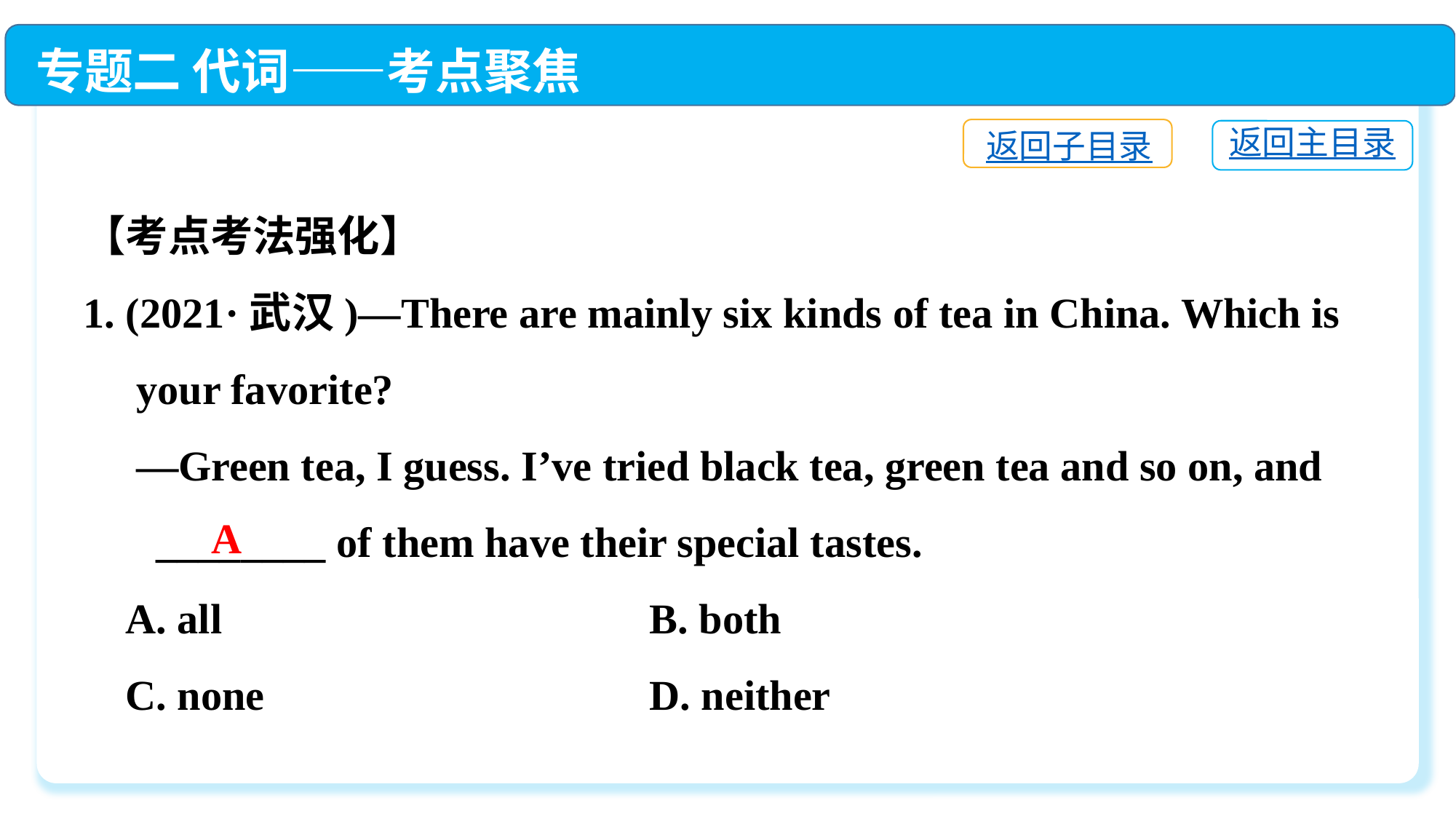

专题二 代词——考点聚焦

返回子目录
返回主目录
【考点考法强化】
1. (2021·武汉)—There are mainly six kinds of tea in China. Which is
     your favorite?
     —Green tea, I guess. I’ve tried black tea, green tea and so on, and
 　________ of them have their special tastes.
    A. all	                                 B. both
    C. none	                                 D. neither

A